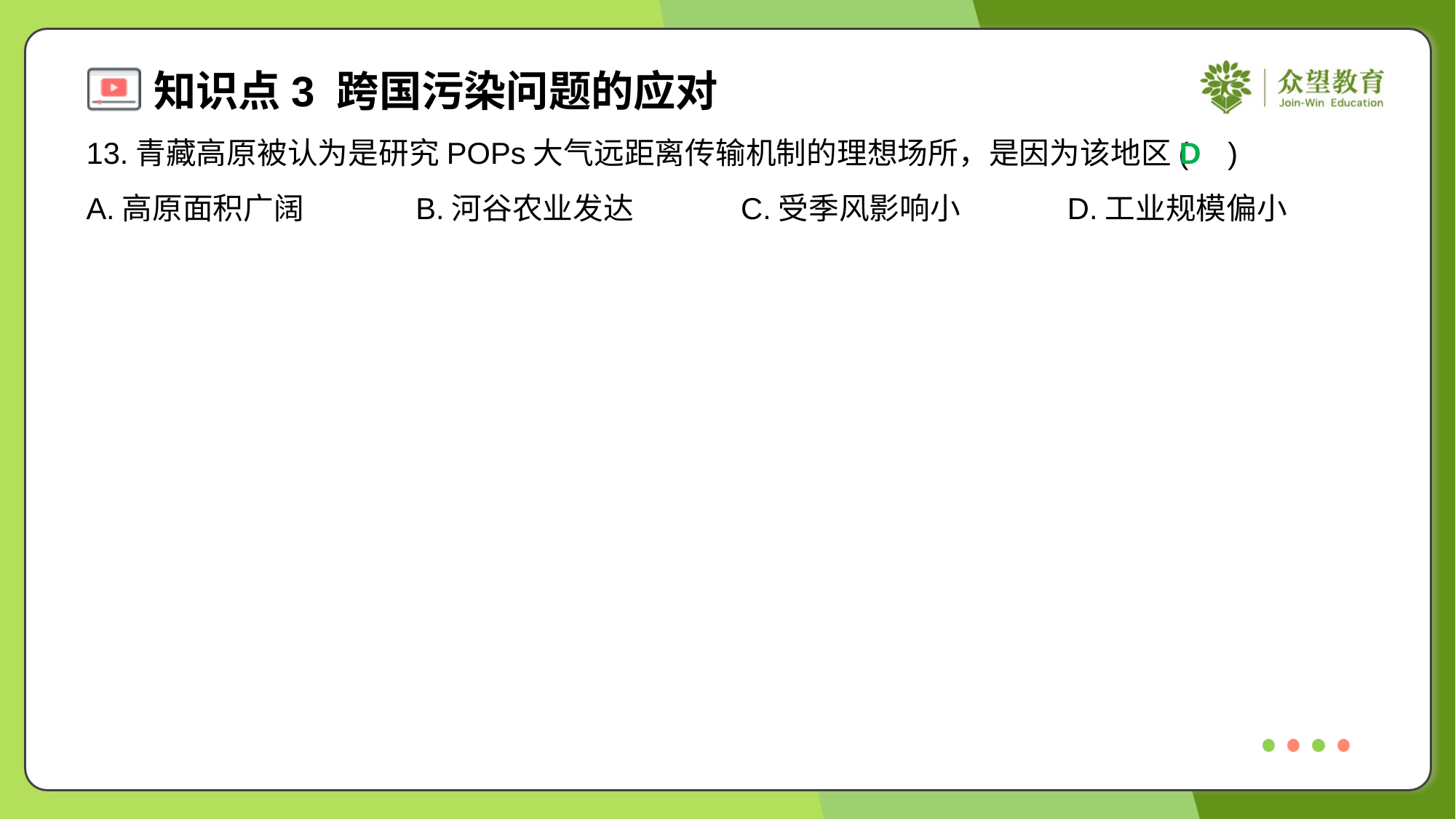

13.青藏高原被认为是研究POPs大气远距离传输机制的理想场所，是因为该地区(     )
D
A.高原面积广阔	B.河谷农业发达	C.受季风影响小	D.工业规模偏小